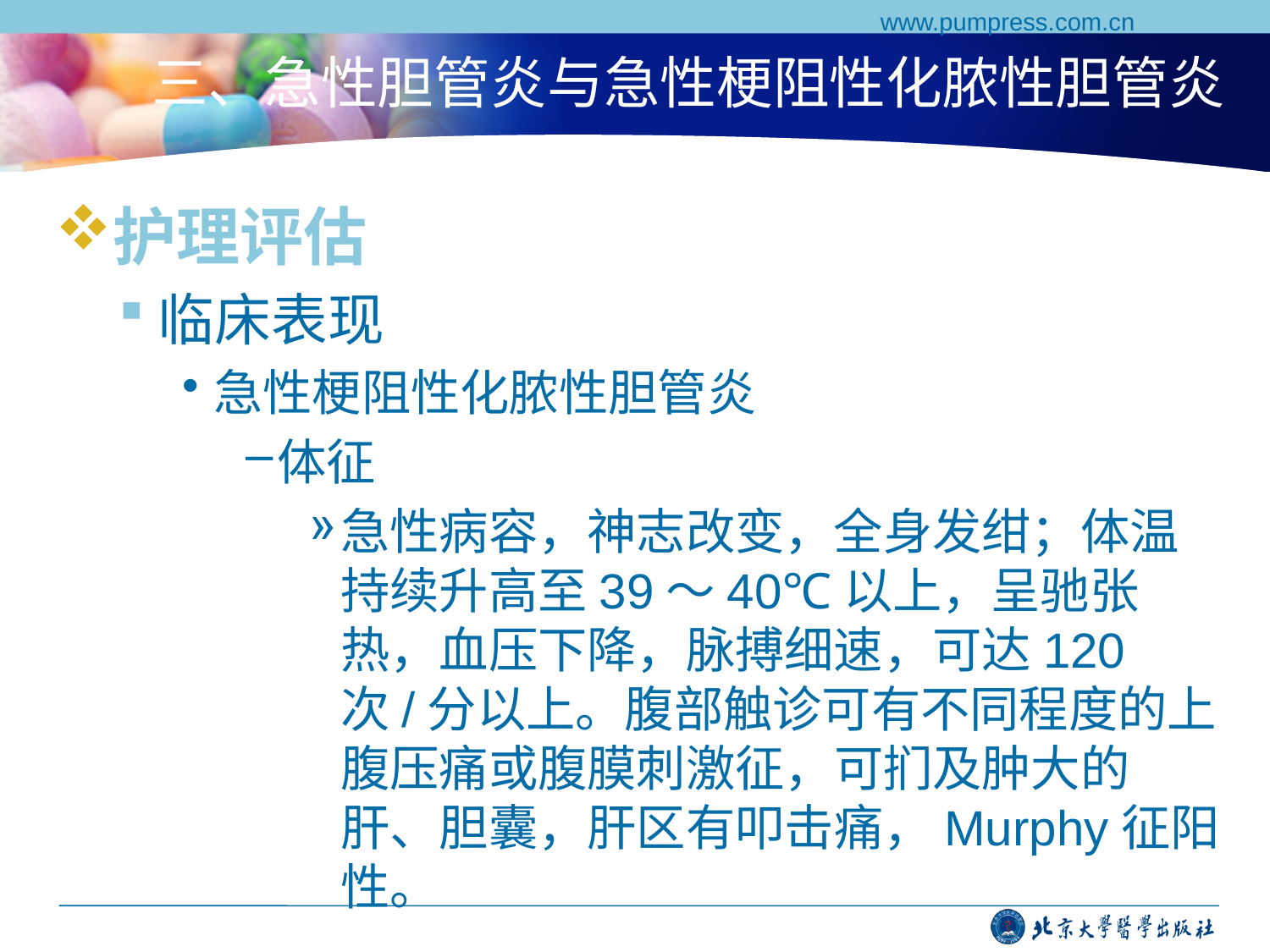

www.pumpress.com.cn
# 三、急性胆管炎与急性梗阻性化脓性胆管炎
护理评估
临床表现
急性梗阻性化脓性胆管炎
体征
急性病容，神志改变，全身发绀；体温持续升高至39～40℃以上，呈驰张热，血压下降，脉搏细速，可达120次/分以上。腹部触诊可有不同程度的上腹压痛或腹膜刺激征，可扪及肿大的肝、胆囊，肝区有叩击痛，Murphy征阳性。